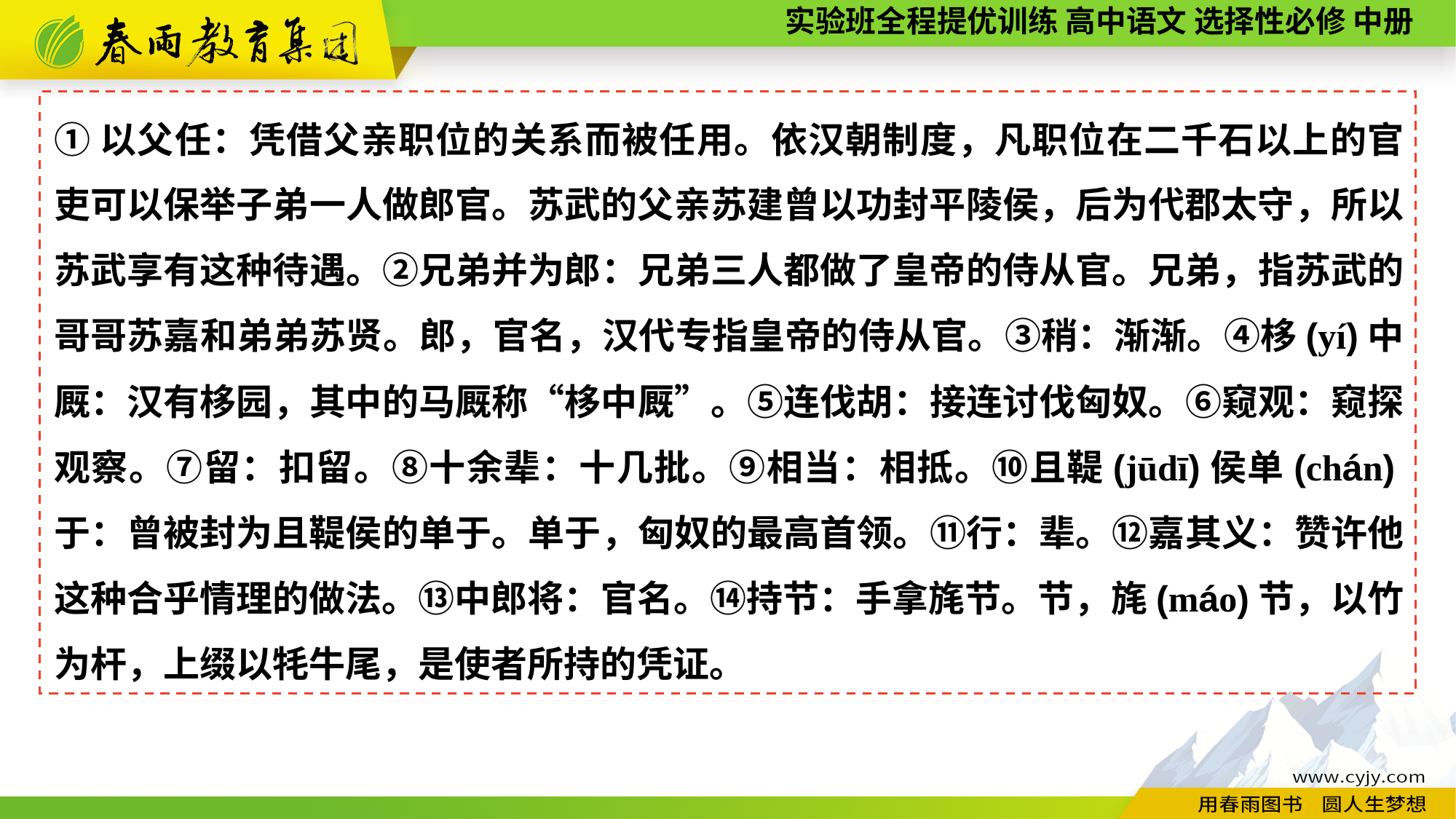

①以父任：凭借父亲职位的关系而被任用。依汉朝制度，凡职位在二千石以上的官吏可以保举子弟一人做郎官。苏武的父亲苏建曾以功封平陵侯，后为代郡太守，所以苏武享有这种待遇。②兄弟并为郎：兄弟三人都做了皇帝的侍从官。兄弟，指苏武的哥哥苏嘉和弟弟苏贤。郎，官名，汉代专指皇帝的侍从官。③稍：渐渐。④栘(yí)中厩：汉有栘园，其中的马厩称“栘中厩”。⑤连伐胡：接连讨伐匈奴。⑥窥观：窥探观察。⑦留：扣留。⑧十余辈：十几批。⑨相当：相抵。⑩且鞮(jūdī)侯单(chán)于：曾被封为且鞮侯的单于。单于，匈奴的最高首领。⑪行：辈。⑫嘉其义：赞许他这种合乎情理的做法。⑬中郎将：官名。⑭持节：手拿旄节。节，旄(máo)节，以竹为杆，上缀以牦牛尾，是使者所持的凭证。